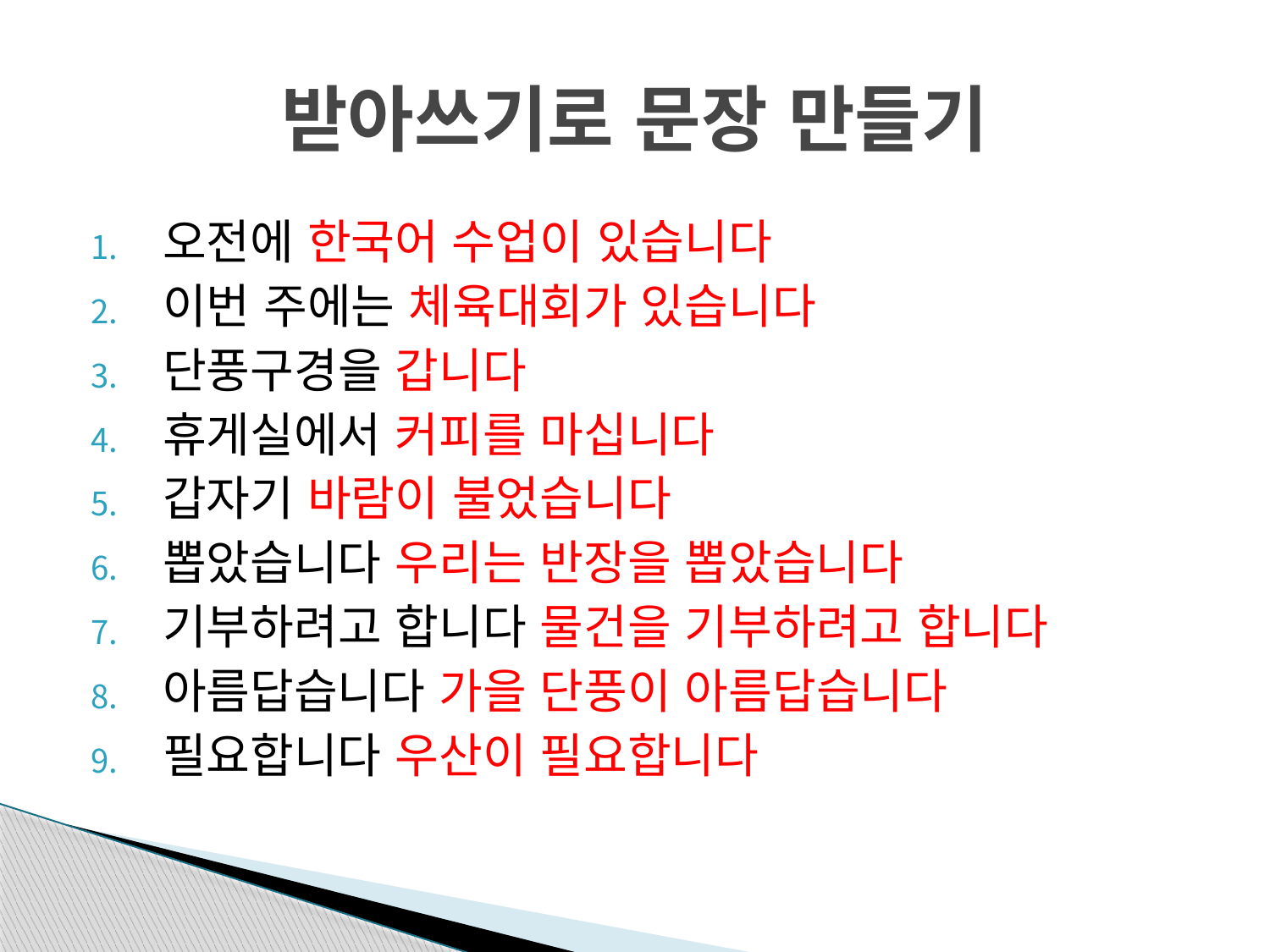

# 받아쓰기로 문장 만들기
오전에 한국어 수업이 있습니다
이번 주에는 체육대회가 있습니다
단풍구경을 갑니다
휴게실에서 커피를 마십니다
갑자기 바람이 불었습니다
뽑았습니다 우리는 반장을 뽑았습니다
기부하려고 합니다 물건을 기부하려고 합니다
아름답습니다 가을 단풍이 아름답습니다
필요합니다 우산이 필요합니다